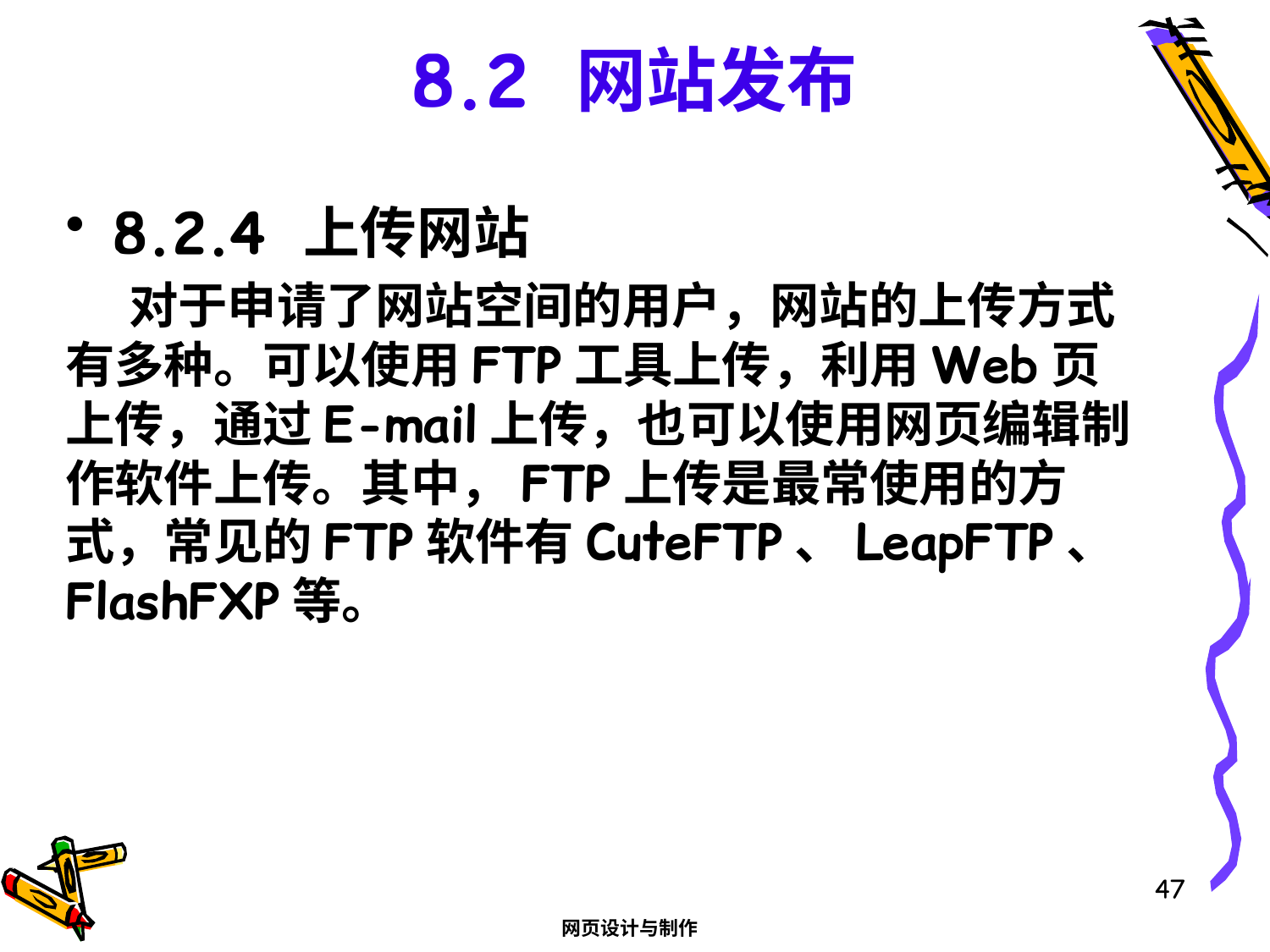

# 8.2 网站发布
8.2.4 上传网站
对于申请了网站空间的用户，网站的上传方式有多种。可以使用FTP工具上传，利用Web页上传，通过E-mail上传，也可以使用网页编辑制作软件上传。其中，FTP上传是最常使用的方式，常见的FTP软件有CuteFTP、LeapFTP、FlashFXP等。
47
网页设计与制作